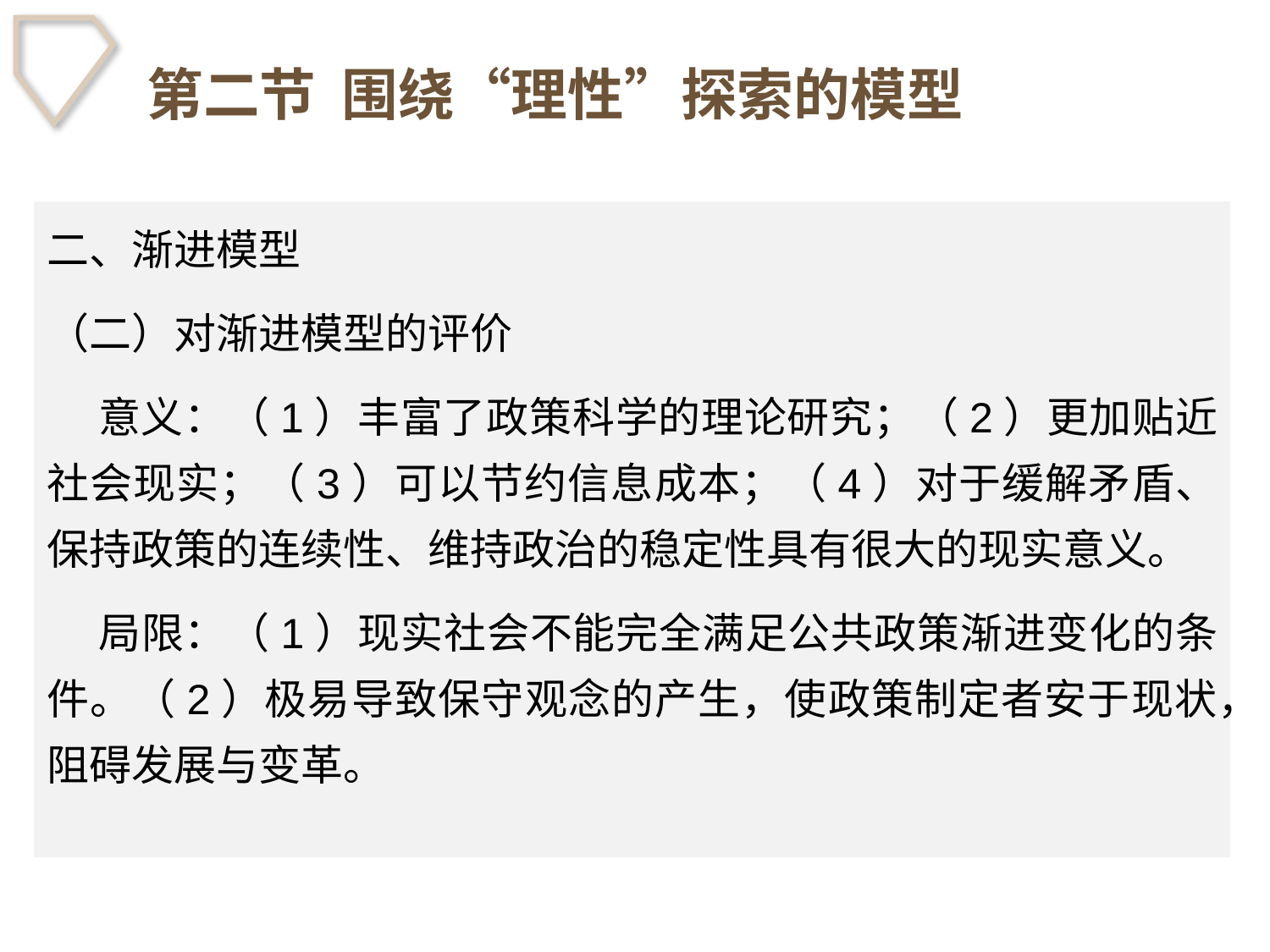

# 第二节  围绕“理性”探索的模型
二、渐进模型
（二）对渐进模型的评价
    意义：（1）丰富了政策科学的理论研究；（2）更加贴近社会现实；（3）可以节约信息成本；（4）对于缓解矛盾、保持政策的连续性、维持政治的稳定性具有很大的现实意义。
    局限：（1）现实社会不能完全满足公共政策渐进变化的条件。（2）极易导致保守观念的产生，使政策制定者安于现状，阻碍发展与变革。